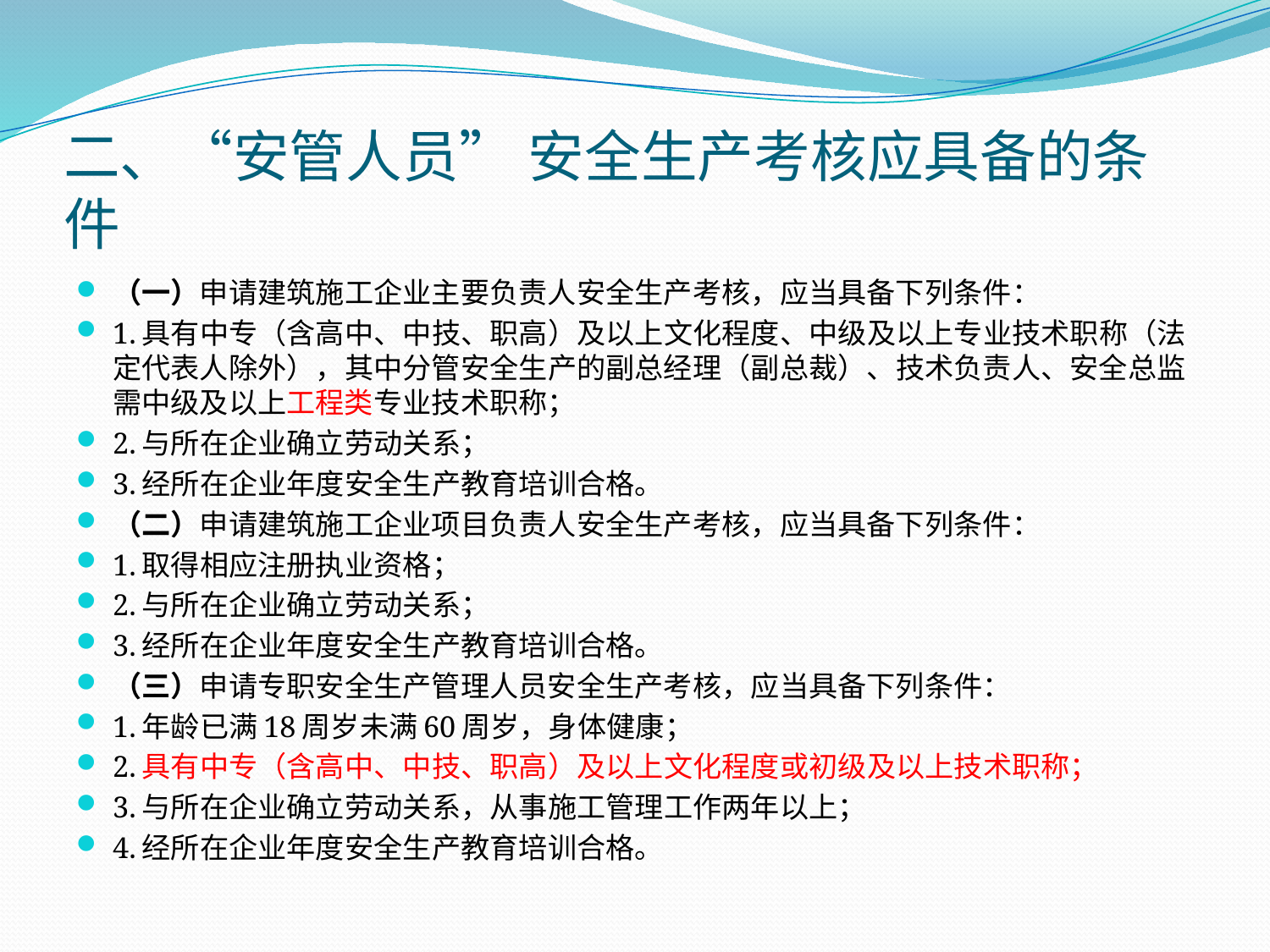

# 二、“安管人员” 安全生产考核应具备的条件
（一）申请建筑施工企业主要负责人安全生产考核，应当具备下列条件：
1.具有中专（含高中、中技、职高）及以上文化程度、中级及以上专业技术职称（法定代表人除外），其中分管安全生产的副总经理（副总裁）、技术负责人、安全总监需中级及以上工程类专业技术职称；
2.与所在企业确立劳动关系；
3.经所在企业年度安全生产教育培训合格。
（二）申请建筑施工企业项目负责人安全生产考核，应当具备下列条件：
1.取得相应注册执业资格；
2.与所在企业确立劳动关系；
3.经所在企业年度安全生产教育培训合格。
（三）申请专职安全生产管理人员安全生产考核，应当具备下列条件：
1.年龄已满18周岁未满60周岁，身体健康；
2.具有中专（含高中、中技、职高）及以上文化程度或初级及以上技术职称；
3.与所在企业确立劳动关系，从事施工管理工作两年以上；
4.经所在企业年度安全生产教育培训合格。